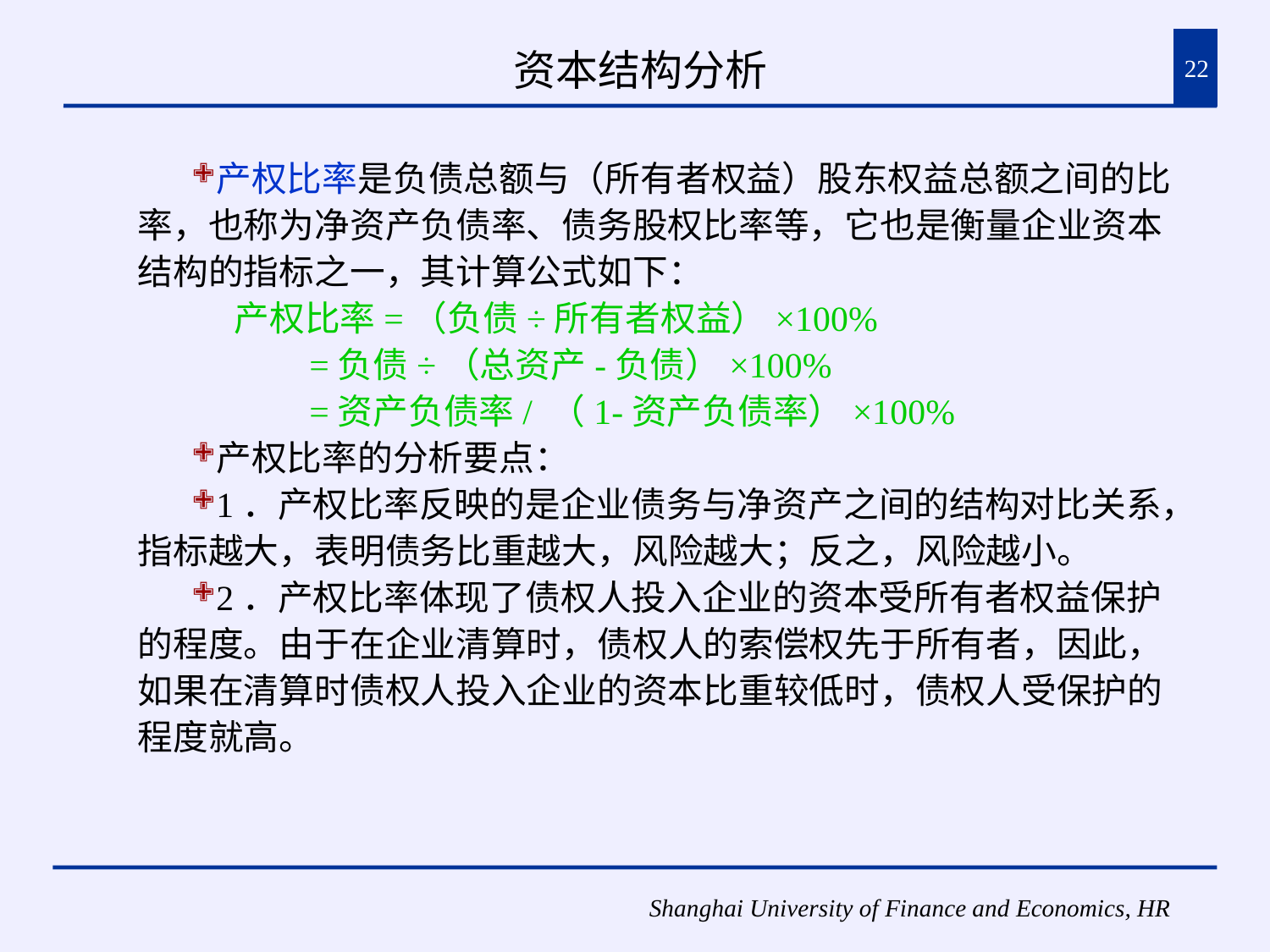

# 资本结构分析
22
产权比率是负债总额与（所有者权益）股东权益总额之间的比率，也称为净资产负债率、债务股权比率等，它也是衡量企业资本结构的指标之一，其计算公式如下：
            产权比率=（负债÷所有者权益）×100%
                    =负债÷（总资产-负债）×100%
                    =资产负债率/ （1-资产负债率）×100%
产权比率的分析要点：
1．产权比率反映的是企业债务与净资产之间的结构对比关系，指标越大，表明债务比重越大，风险越大；反之，风险越小。
2．产权比率体现了债权人投入企业的资本受所有者权益保护的程度。由于在企业清算时，债权人的索偿权先于所有者，因此，如果在清算时债权人投入企业的资本比重较低时，债权人受保护的程度就高。